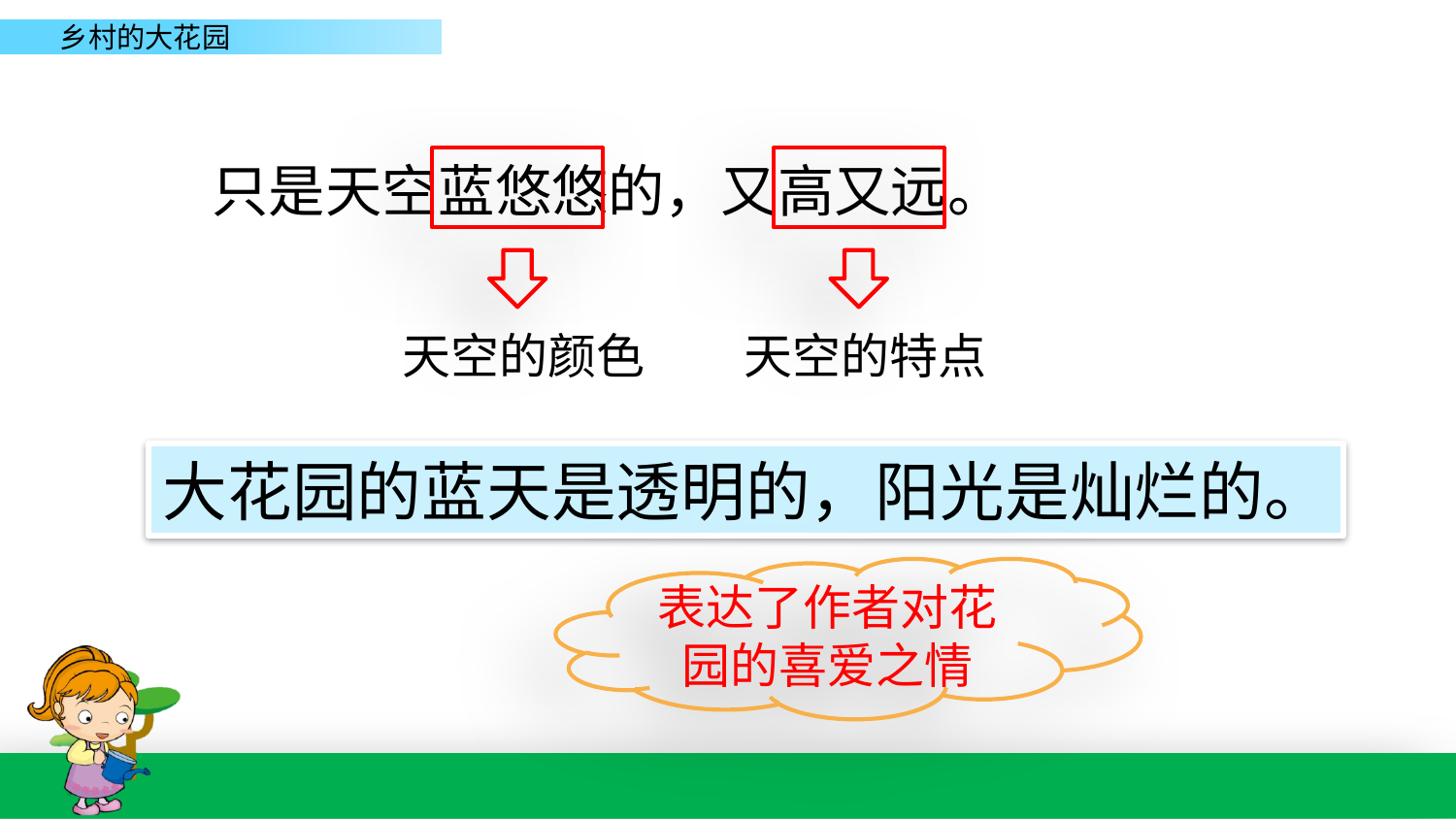

只是天空蓝悠悠的，又高又远。

天空的颜色
天空的特点
大花园的蓝天是透明的，阳光是灿烂的。
表达了作者对花园的喜爱之情